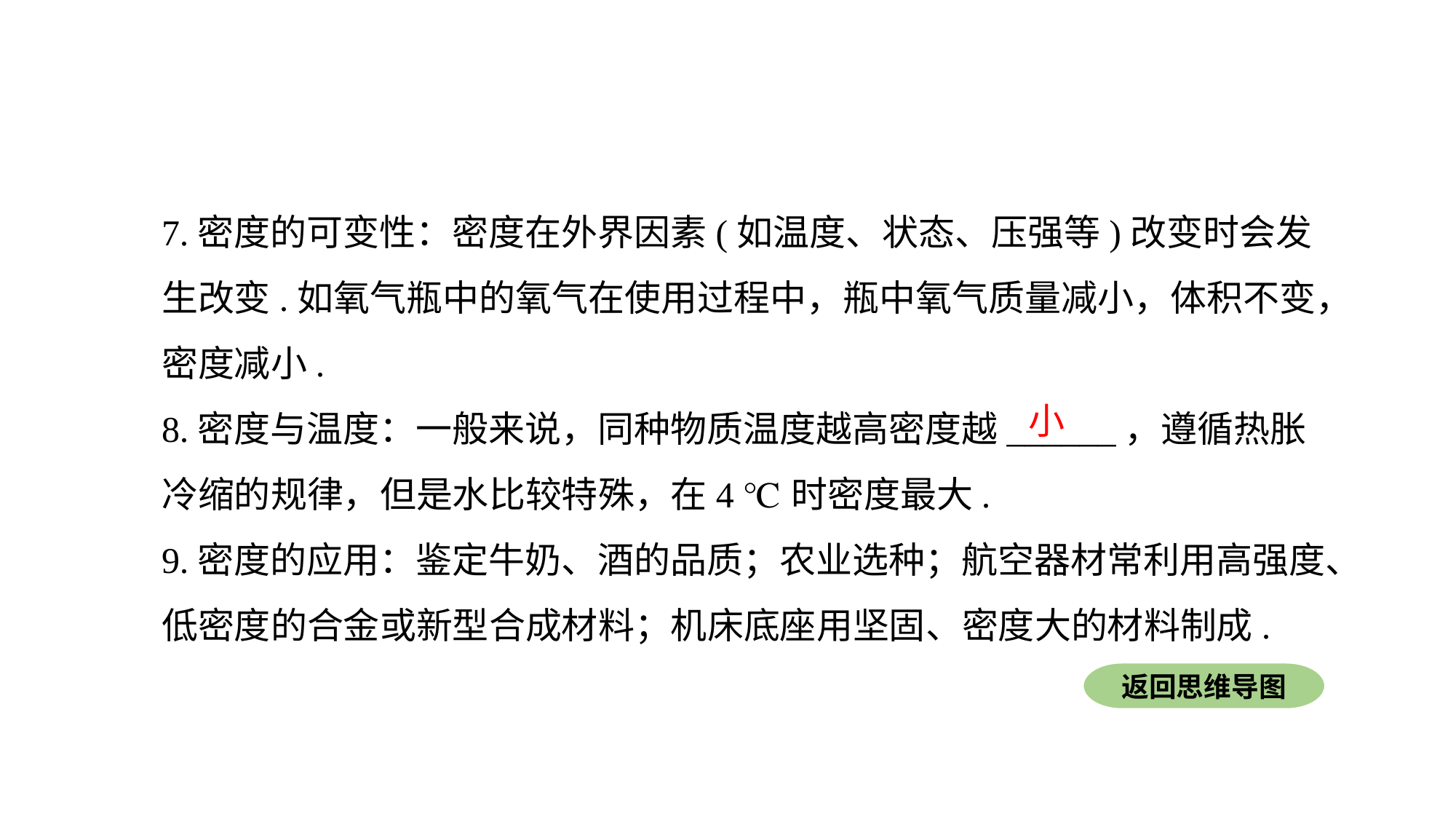

7.密度的可变性：密度在外界因素(如温度、状态、压强等)改变时会发生改变.如氧气瓶中的氧气在使用过程中，瓶中氧气质量减小，体积不变，密度减小.
8.密度与温度：一般来说，同种物质温度越高密度越______，遵循热胀冷缩的规律，但是水比较特殊，在4 ℃时密度最大.
9.密度的应用：鉴定牛奶、酒的品质；农业选种；航空器材常利用高强度、低密度的合金或新型合成材料；机床底座用坚固、密度大的材料制成.
小
返回思维导图